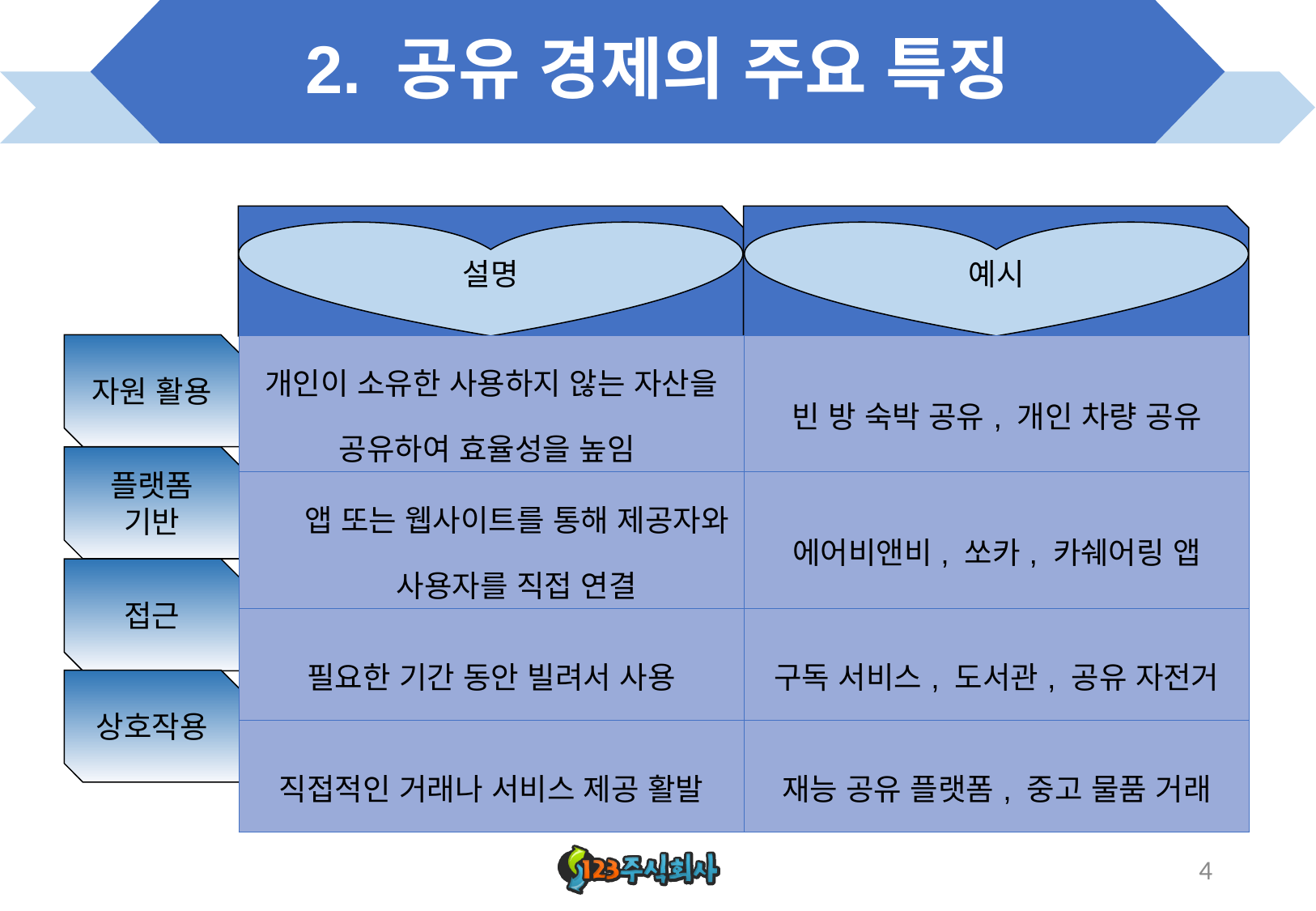

# 2. 공유 경제의 주요 특징

설명
예시
자원 활용
| 개인이 소유한 사용하지 않는 자산을 공유하여 효율성을 높임 | 빈 방 숙박 공유, 개인 차량 공유 |
| --- | --- |
| 앱 또는 웹사이트를 통해 제공자와 사용자를 직접 연결 | 에어비앤비, 쏘카, 카쉐어링 앱 |
| 필요한 기간 동안 빌려서 사용 | 구독 서비스, 도서관, 공유 자전거 |
| 직접적인 거래나 서비스 제공 활발 | 재능 공유 플랫폼, 중고 물품 거래 |
플랫폼 기반
접근
상호작용
4